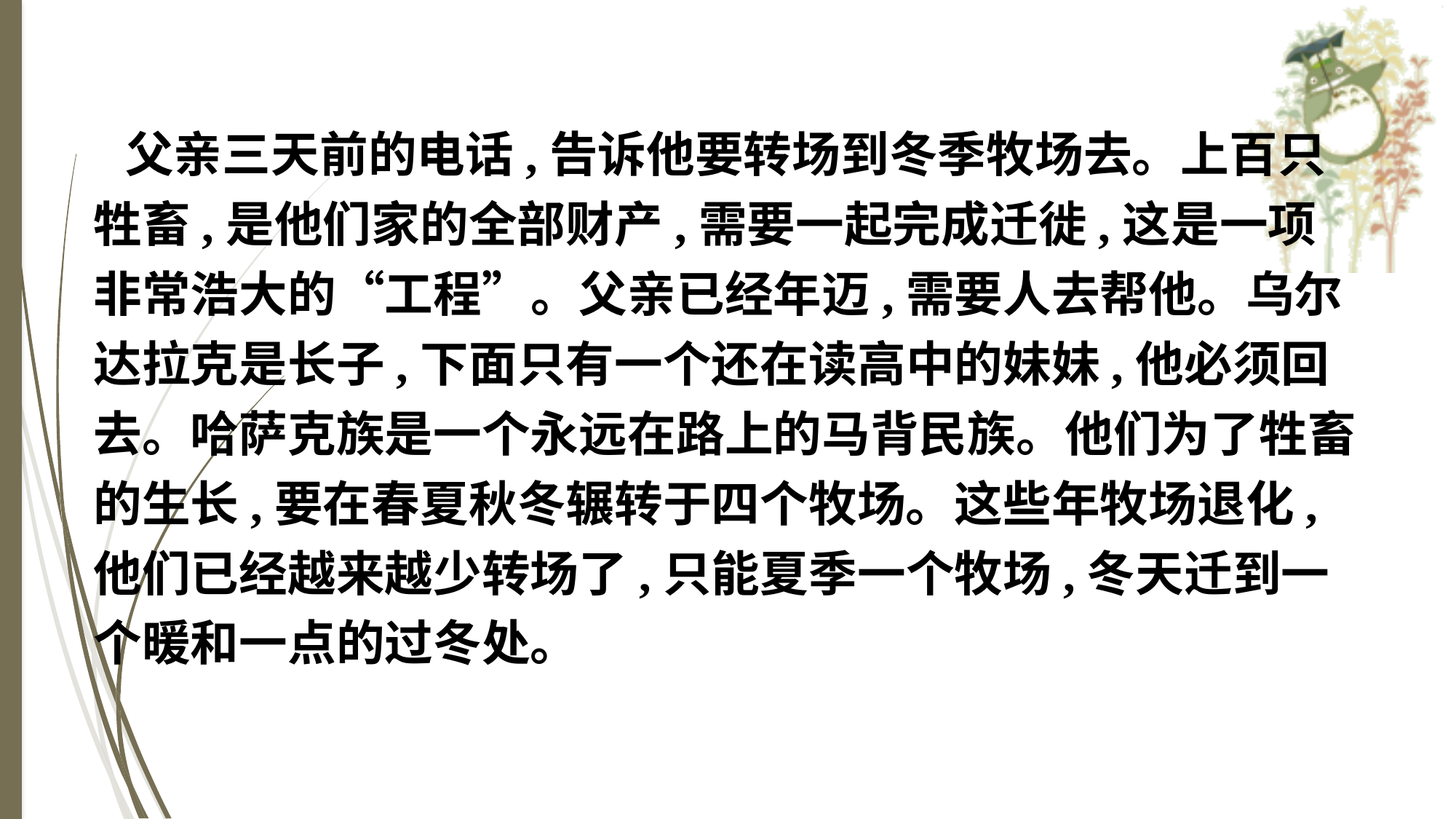

父亲三天前的电话,告诉他要转场到冬季牧场去。上百只牲畜,是他们家的全部财产,需要一起完成迁徙,这是一项非常浩大的“工程”。父亲已经年迈,需要人去帮他。乌尔达拉克是长子,下面只有一个还在读高中的妹妹,他必须回去。哈萨克族是一个永远在路上的马背民族。他们为了牲畜的生长,要在春夏秋冬辗转于四个牧场。这些年牧场退化,他们已经越来越少转场了,只能夏季一个牧场,冬天迁到一个暖和一点的过冬处。